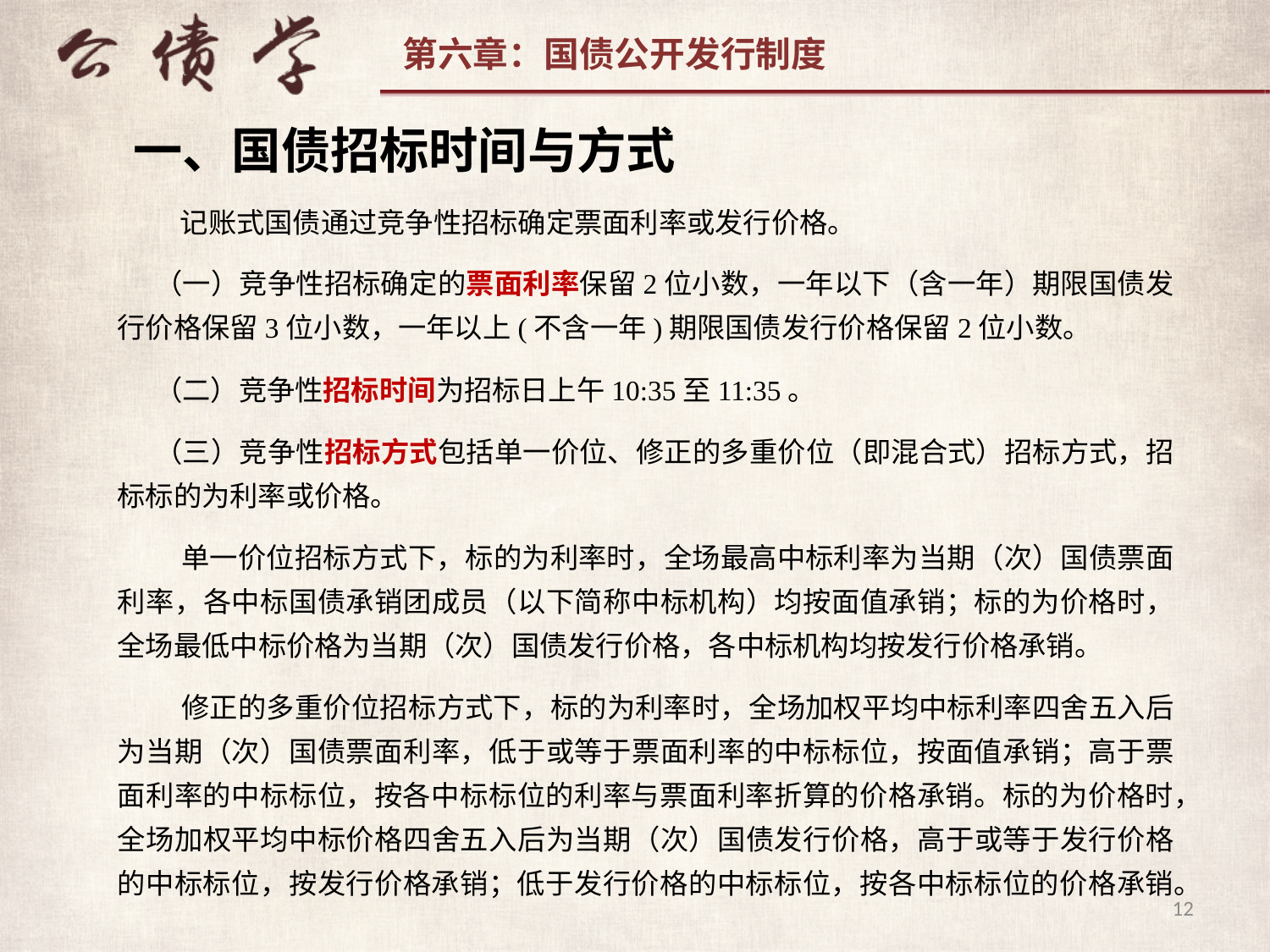

一、国债招标时间与方式
   记账式国债通过竞争性招标确定票面利率或发行价格。
（一）竞争性招标确定的票面利率保留2位小数，一年以下（含一年）期限国债发行价格保留3位小数，一年以上(不含一年)期限国债发行价格保留2位小数。
（二）竞争性招标时间为招标日上午10:35至11:35。
（三）竞争性招标方式包括单一价位、修正的多重价位（即混合式）招标方式，招标标的为利率或价格。
   单一价位招标方式下，标的为利率时，全场最高中标利率为当期（次）国债票面利率，各中标国债承销团成员（以下简称中标机构）均按面值承销；标的为价格时，全场最低中标价格为当期（次）国债发行价格，各中标机构均按发行价格承销。
   修正的多重价位招标方式下，标的为利率时，全场加权平均中标利率四舍五入后为当期（次）国债票面利率，低于或等于票面利率的中标标位，按面值承销；高于票面利率的中标标位，按各中标标位的利率与票面利率折算的价格承销。标的为价格时，全场加权平均中标价格四舍五入后为当期（次）国债发行价格，高于或等于发行价格的中标标位，按发行价格承销；低于发行价格的中标标位，按各中标标位的价格承销。
12